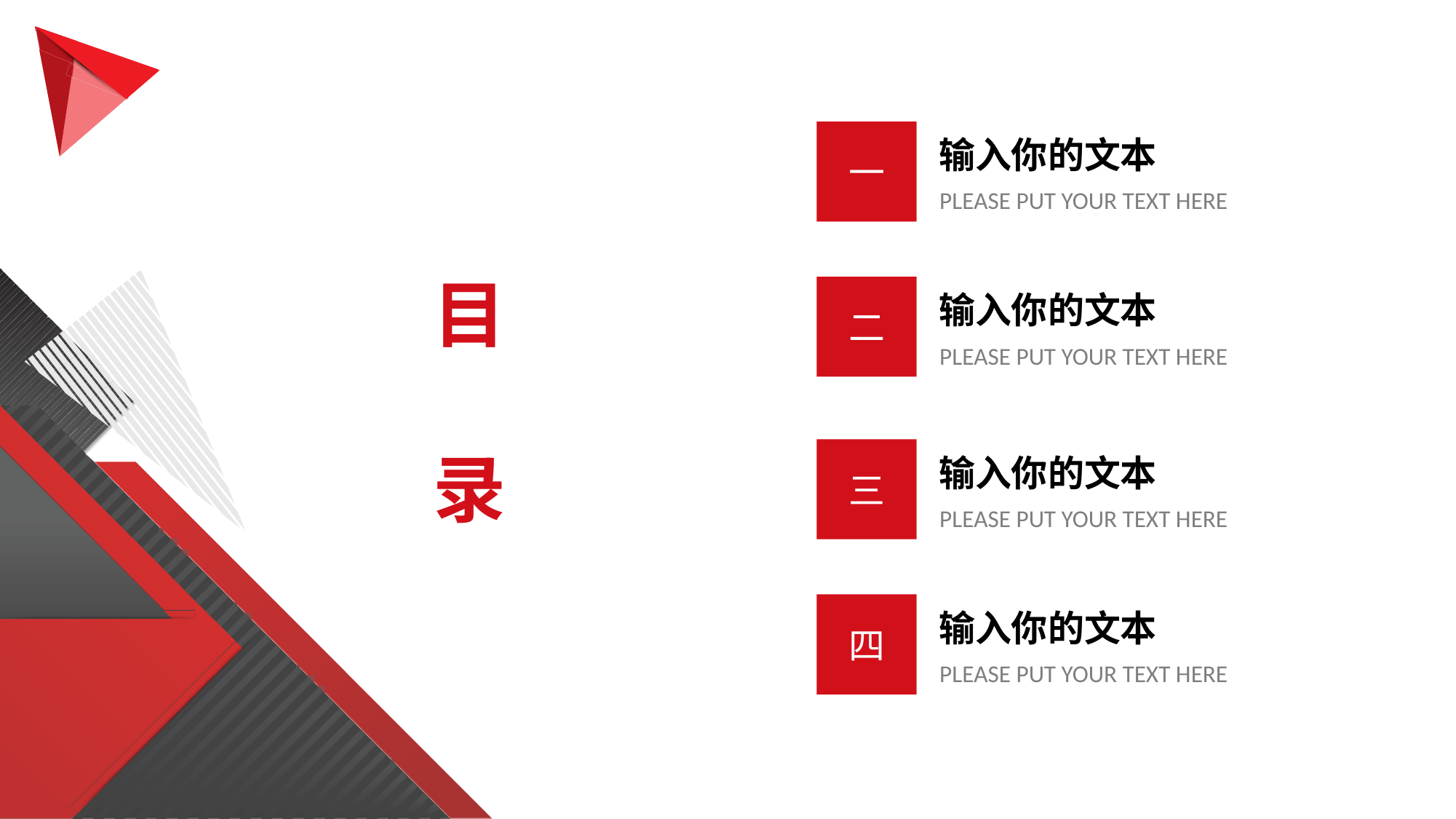

一
输入你的文本
PLEASE PUT YOUR TEXT HERE
目

录
二
输入你的文本
PLEASE PUT YOUR TEXT HERE
三
输入你的文本
PLEASE PUT YOUR TEXT HERE
四
输入你的文本
PLEASE PUT YOUR TEXT HERE